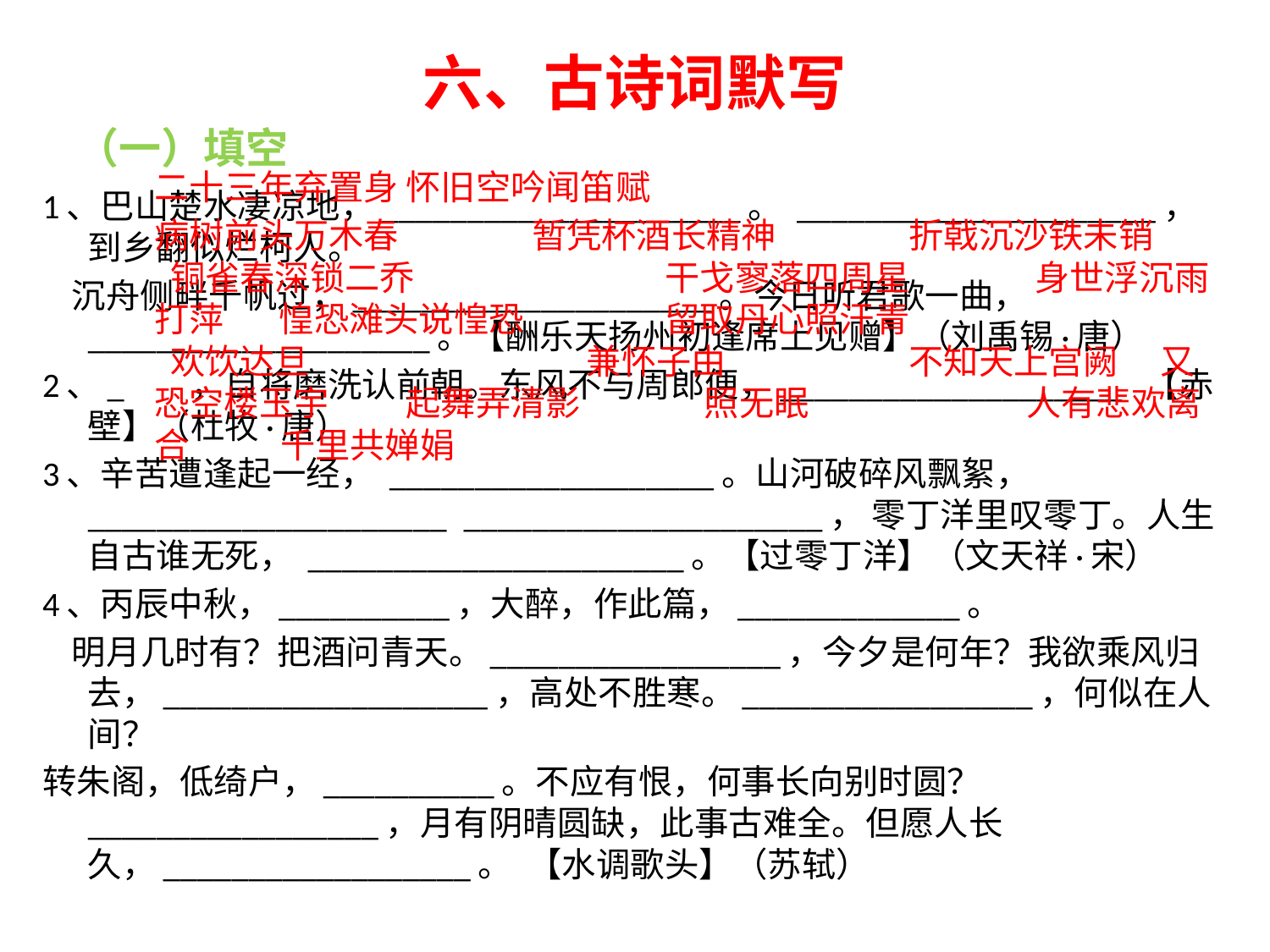

# 六、古诗词默写
				二十三年弃置身		怀旧空吟闻笛赋
													病树前头万木春 				暂凭杯酒长精神  						折戟沉沙铁未销						      	  铜雀春深锁二乔									 	 干戈寥落四周星				身世浮沉雨打萍       惶恐滩头说惶恐					       		 留取丹心照汗青		  			           欢饮达旦		 	       兼怀子由					              		不知天上宫阙				又恐空楼玉宇				起舞弄清影													      照无眠					               人有悲欢离合							千里共婵娟
（一）填空

1、巴山楚水凄凉地，_____________________。 _____________________，到乡翻似烂柯人。
   沉舟侧畔千帆过，_____________________。今日听君歌一曲， ____________________。【酬乐天扬州初逢席上见赠】（刘禹锡·唐）
2、_			，自将磨洗认前朝。东风不与周郎便，____________________  【赤壁】（杜牧·唐）
3、辛苦遭逢起一经， ___________________。山河破碎风飘絮， _____________________  _____________________， 零丁洋里叹零丁。人生自古谁无死， ______________________。【过零丁洋】（文天祥·宋）
4、丙辰中秋，__________，大醉，作此篇，_____________。
   明月几时有？把酒问青天。_________________，今夕是何年？我欲乘风归去，___________________，高处不胜寒。_________________，何似在人间？
转朱阁，低绮户，__________。不应有恨，何事长向别时圆？_________________，月有阴晴圆缺，此事古难全。但愿人长久，__________________。  【水调歌头】（苏轼）